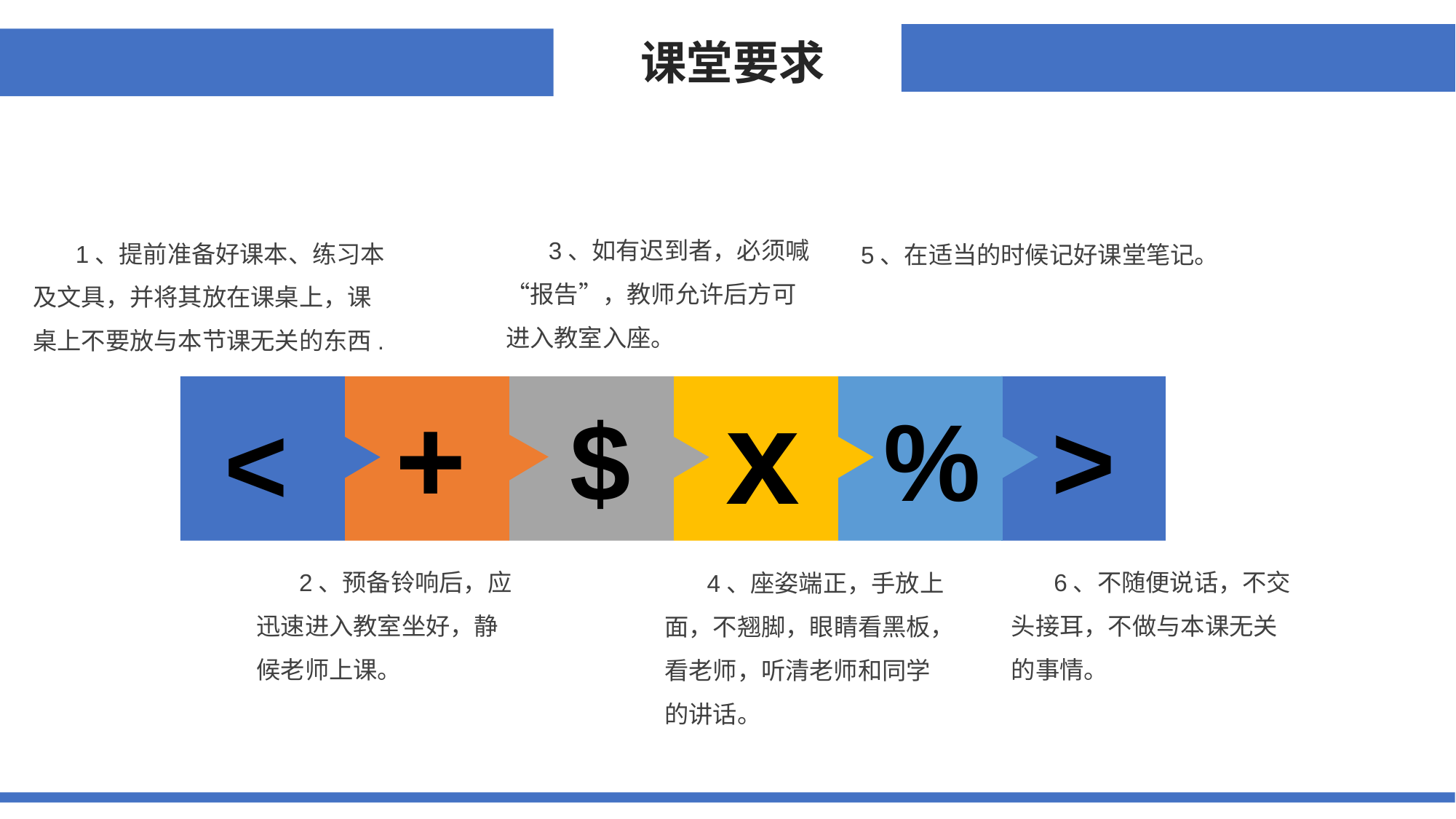

课堂要求

3、如有迟到者，必须喊“报告”，教师允许后方可进入教室入座。
5、在适当的时候记好课堂笔记。

1、提前准备好课本、练习本及文具，并将其放在课桌上，课桌上不要放与本节课无关的东西.

x

<

+

$

%

>
6、不随便说话，不交头接耳，不做与本课无关的事情。

2、预备铃响后，应迅速进入教室坐好，静候老师上课。
4、座姿端正，手放上面，不翘脚，眼睛看黑板，看老师，听清老师和同学的讲话。